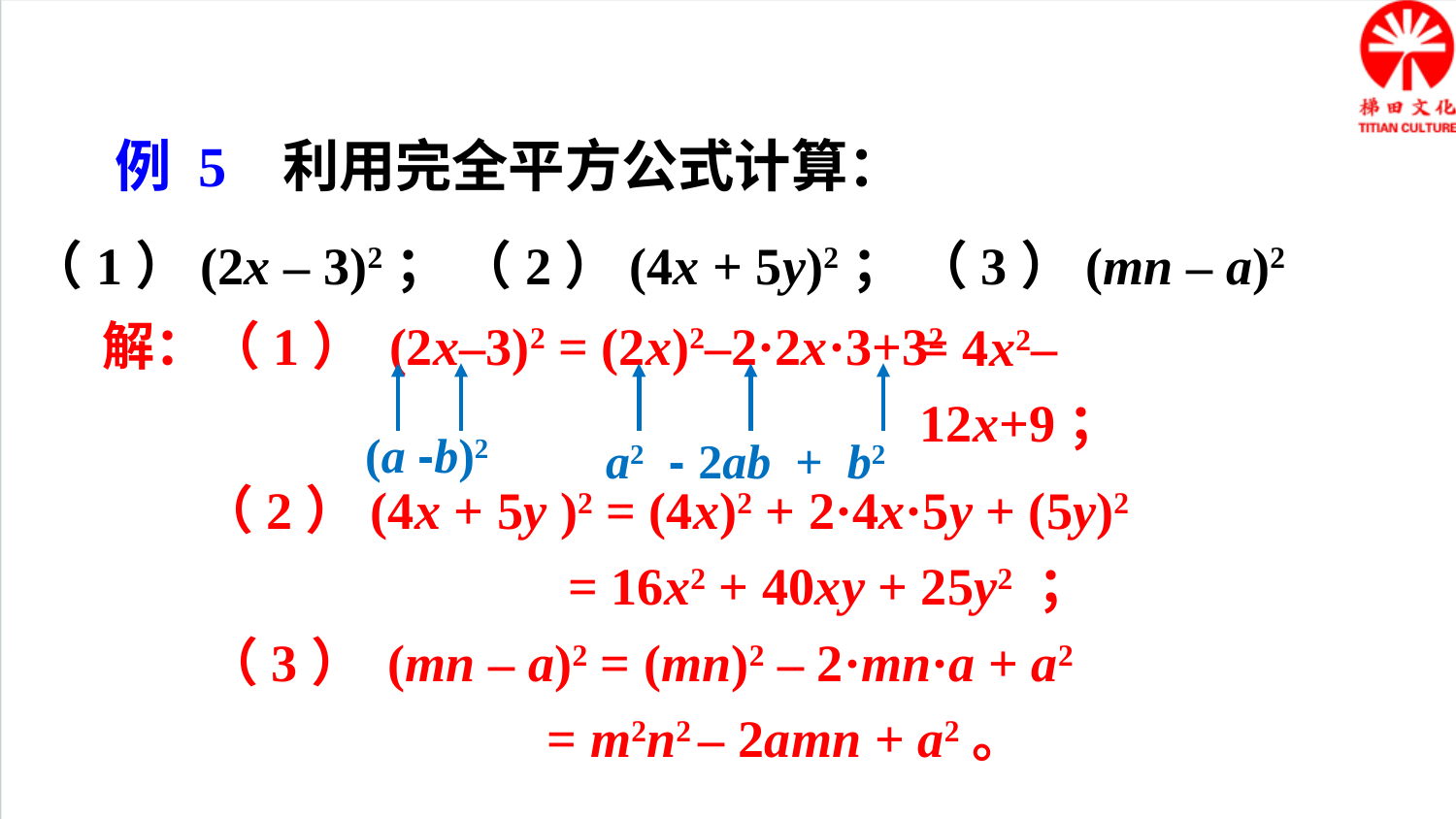

例 5   利用完全平方公式计算：
（1）(2x – 3)2； （2）(4x + 5y)2； （3）(mn – a)2
解：（1） (2x–3)2 = (2x)2–2·2x·3+32
= 4x2–12x+9；
(a -b)2
a2  - 2ab  +  b2
（2）(4x + 5y )2 = (4x)2 + 2·4x·5y + (5y)2
                            = 16x2 + 40xy + 25y2 ；
（3） (mn – a)2 = (mn)2 – 2·mn·a + a2
                          = m2n2 – 2amn + a2。